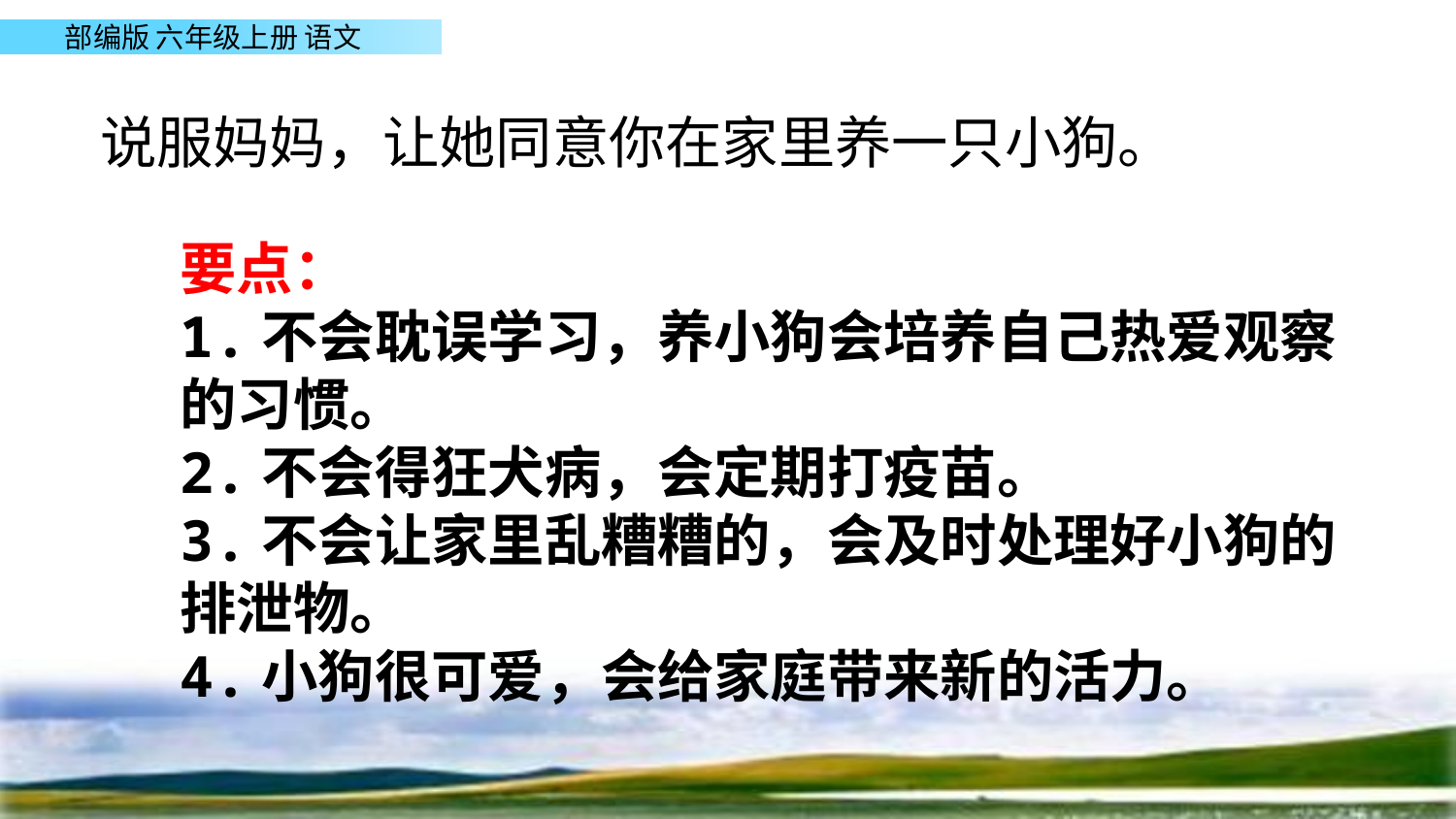

说服妈妈，让她同意你在家里养一只小狗。
要点：
1.不会耽误学习，养小狗会培养自己热爱观察的习惯。
2.不会得狂犬病，会定期打疫苗。
3.不会让家里乱糟糟的，会及时处理好小狗的排泄物。
4.小狗很可爱，会给家庭带来新的活力。